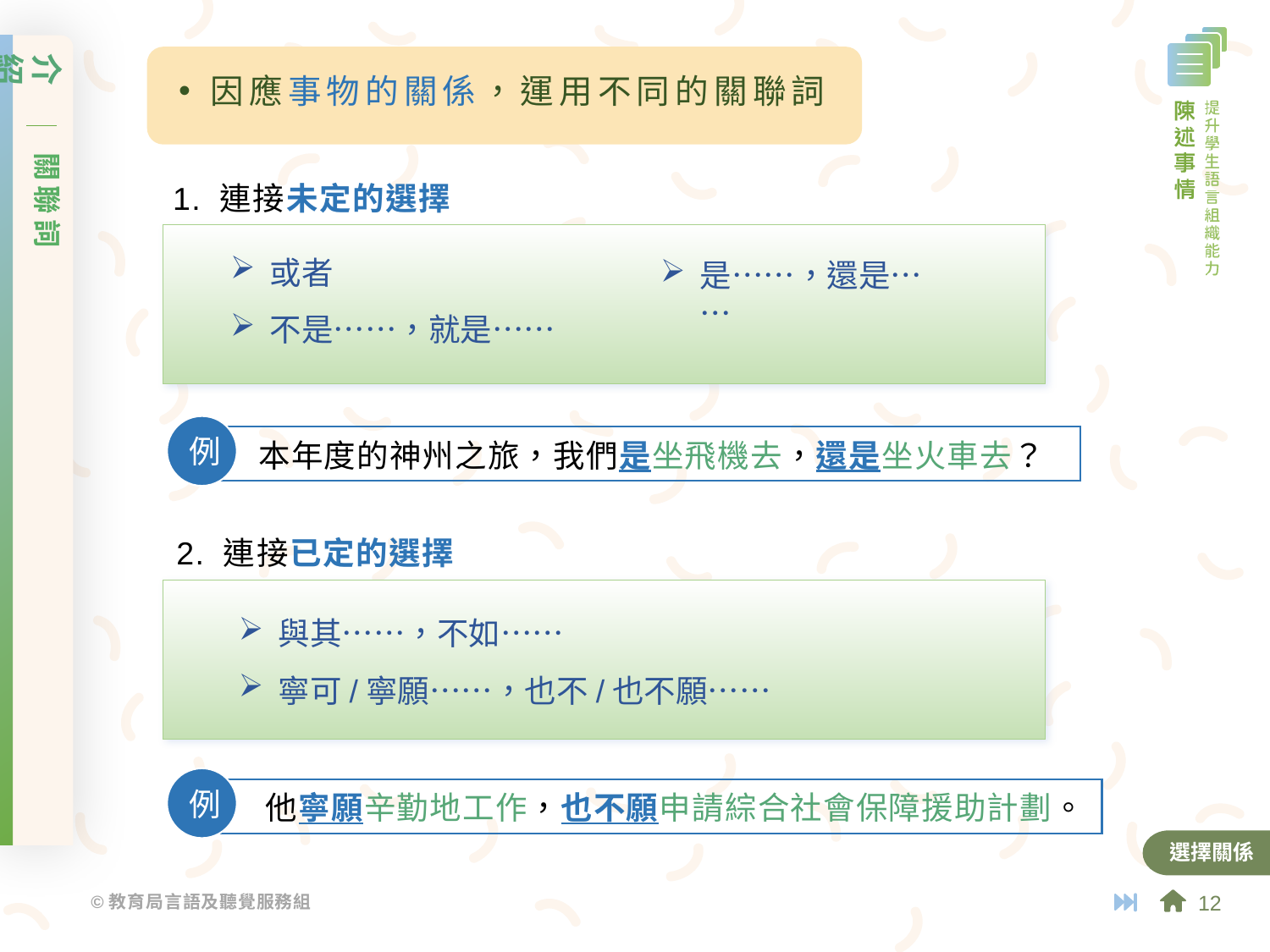

介紹
關聯詞

因應事物的關係，運用不同的關聯詞
1. 連接未定的選擇

或者
不是⋯⋯，就是⋯⋯
是⋯⋯，還是⋯⋯
例

本年度的神州之旅，我們是坐飛機去，還是坐火車去？
2. 連接已定的選擇

與其⋯⋯，不如⋯⋯
寧可/寧願⋯⋯，也不/也不願⋯⋯
例

他寧願辛勤地工作，也不願申請綜合社會保障援助計劃。

選擇關係
12